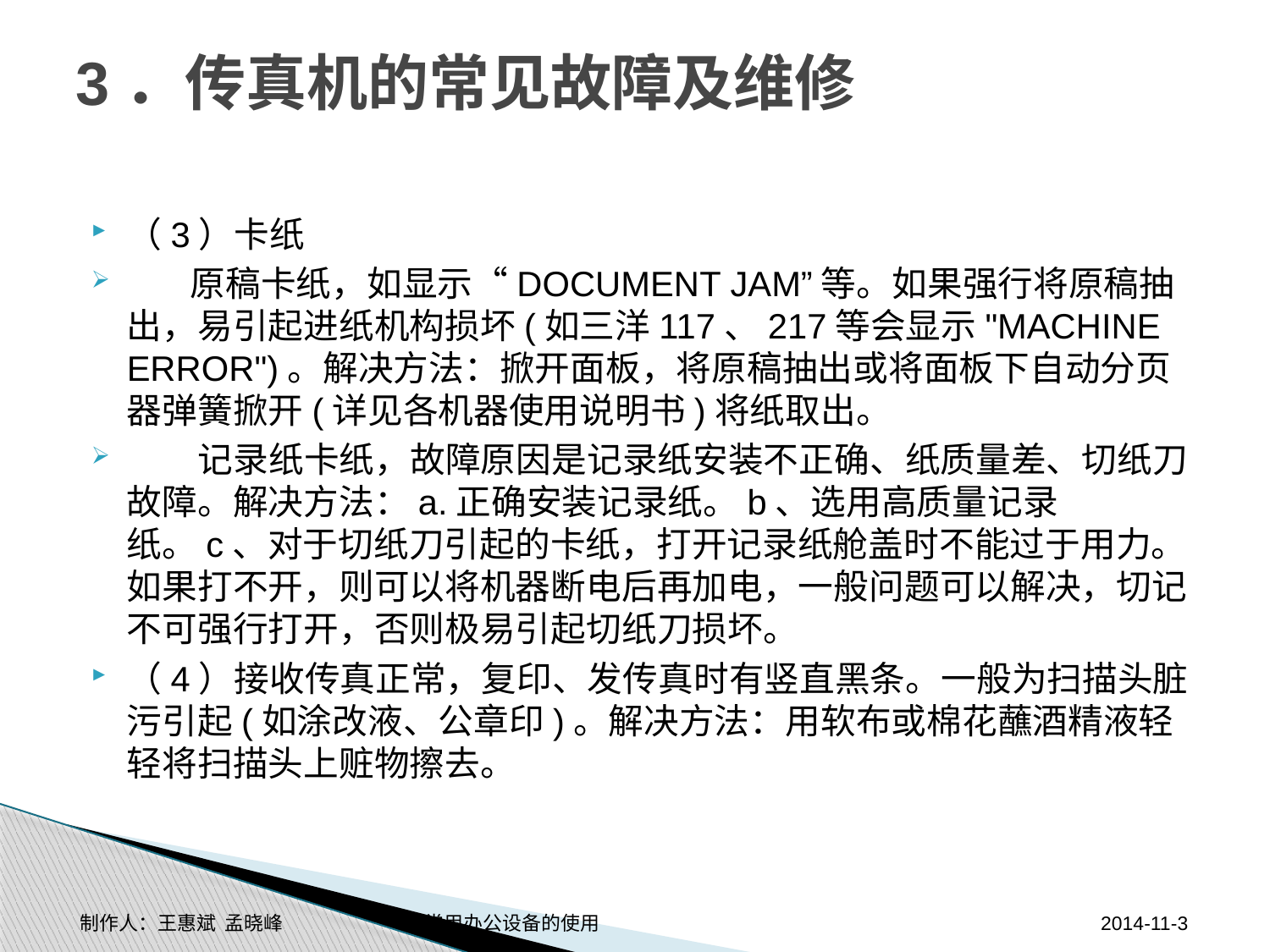

# 3．传真机的常见故障及维修
（3）卡纸
       原稿卡纸，如显示“DOCUMENT JAM”等。如果强行将原稿抽出，易引起进纸机构损坏(如三洋117、217等会显示"MACHINE ERROR")。解决方法：掀开面板，将原稿抽出或将面板下自动分页器弹簧掀开(详见各机器使用说明书)将纸取出。
        记录纸卡纸，故障原因是记录纸安装不正确、纸质量差、切纸刀故障。解决方法：a.正确安装记录纸。b、选用高质量记录纸。c、对于切纸刀引起的卡纸，打开记录纸舱盖时不能过于用力。如果打不开，则可以将机器断电后再加电，一般问题可以解决，切记不可强行打开，否则极易引起切纸刀损坏。
（4）接收传真正常，复印、发传真时有竖直黑条。一般为扫描头脏污引起(如涂改液、公章印)。解决方法：用软布或棉花蘸酒精液轻轻将扫描头上赃物擦去。

制作人：王惠斌  孟晓峰                                常用办公设备的使用
2014-11-3